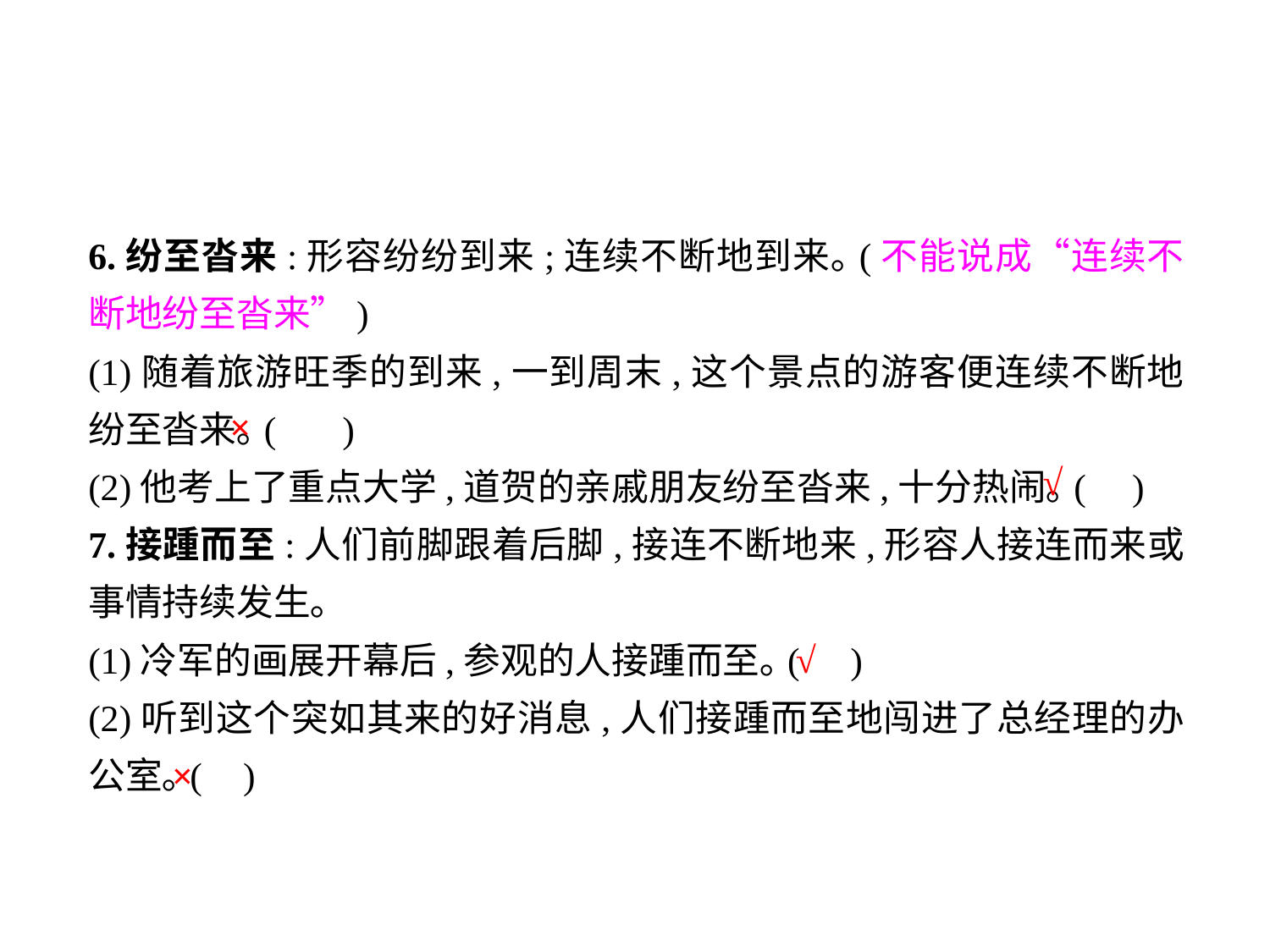

6.纷至沓来:形容纷纷到来;连续不断地到来｡(不能说成“连续不断地纷至沓来”)
(1)随着旅游旺季的到来,一到周末,这个景点的游客便连续不断地纷至沓来｡(	)
(2)他考上了重点大学,道贺的亲戚朋友纷至沓来,十分热闹｡(	   )
7.接踵而至:人们前脚跟着后脚,接连不断地来,形容人接连而来或事情持续发生｡
(1)冷军的画展开幕后,参观的人接踵而至｡(	)
(2)听到这个突如其来的好消息,人们接踵而至地闯进了总经理的办公室｡(	   )
×
√
√
×